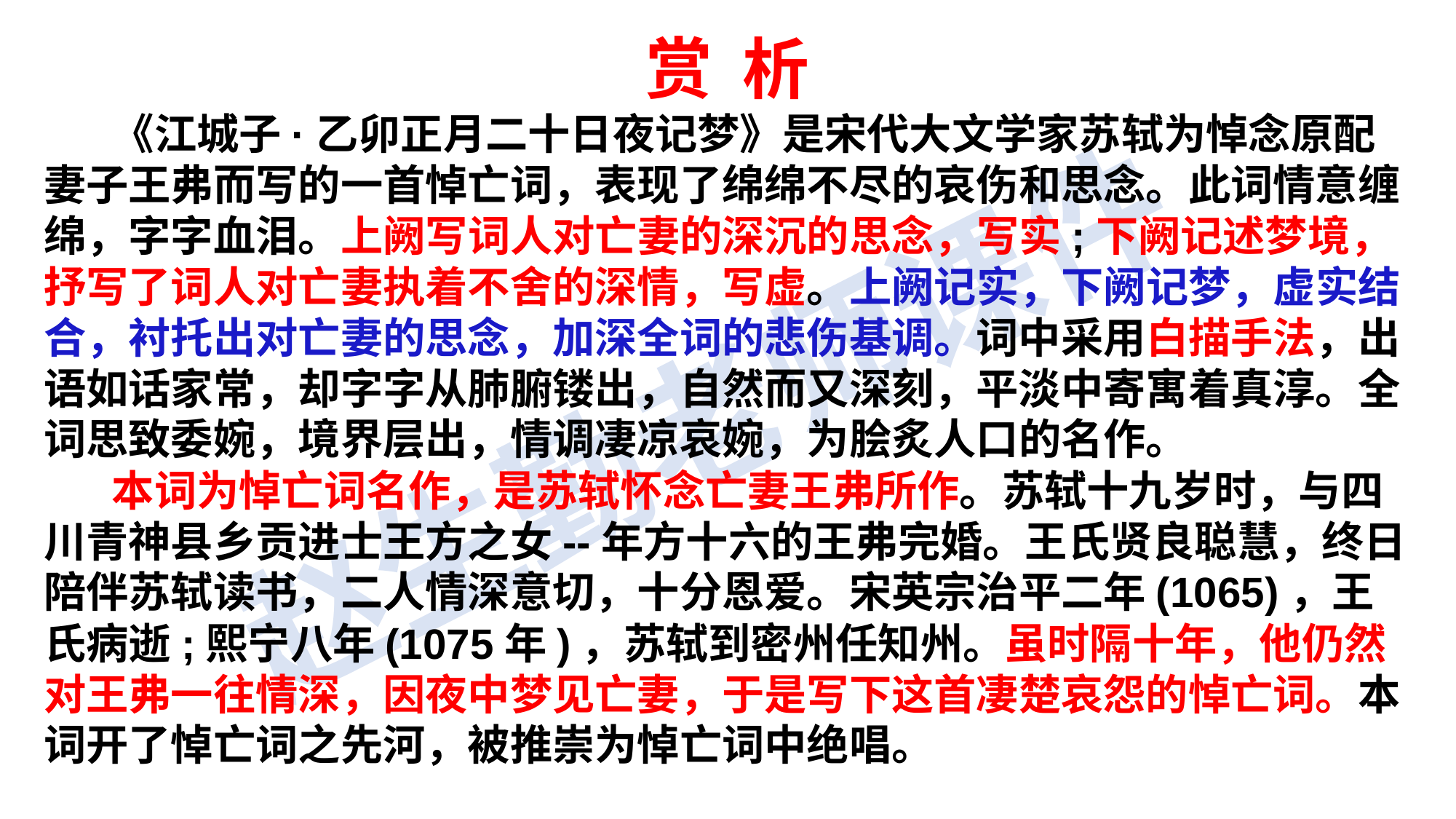

赏  析
      《江城子·乙卯正月二十日夜记梦》是宋代大文学家苏轼为悼念原配妻子王弗而写的一首悼亡词，表现了绵绵不尽的哀伤和思念。此词情意缠绵，字字血泪。上阙写词人对亡妻的深沉的思念，写实;下阙记述梦境，抒写了词人对亡妻执着不舍的深情，写虚。上阙记实，下阙记梦，虚实结合，衬托出对亡妻的思念，加深全词的悲伤基调。词中采用白描手法，出语如话家常，却字字从肺腑镂出，自然而又深刻，平淡中寄寓着真淳。全词思致委婉，境界层出，情调凄凉哀婉，为脍炙人口的名作。
      本词为悼亡词名作，是苏轼怀念亡妻王弗所作。苏轼十九岁时，与四川青神县乡贡进士王方之女--年方十六的王弗完婚。王氏贤良聪慧，终日陪伴苏轼读书，二人情深意切，十分恩爱。宋英宗治平二年(1065)，王氏病逝;熙宁八年(1075年)，苏轼到密州任知州。虽时隔十年，他仍然对王弗一往情深，因夜中梦见亡妻，于是写下这首凄楚哀怨的悼亡词。本词开了悼亡词之先河，被推崇为悼亡词中绝唱。